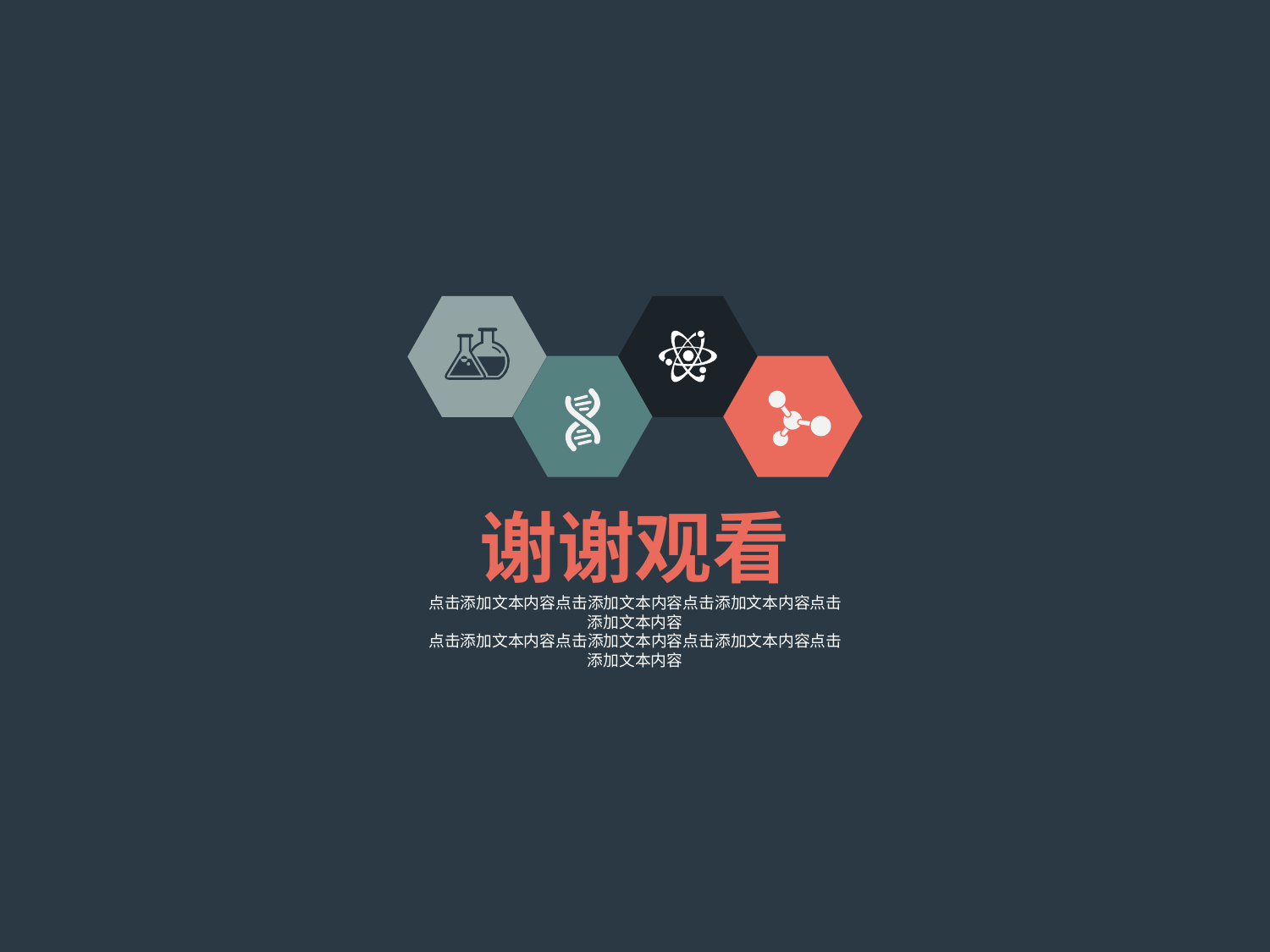

谢谢观看
点击添加文本内容点击添加文本内容点击添加文本内容点击添加文本内容
点击添加文本内容点击添加文本内容点击添加文本内容点击添加文本内容